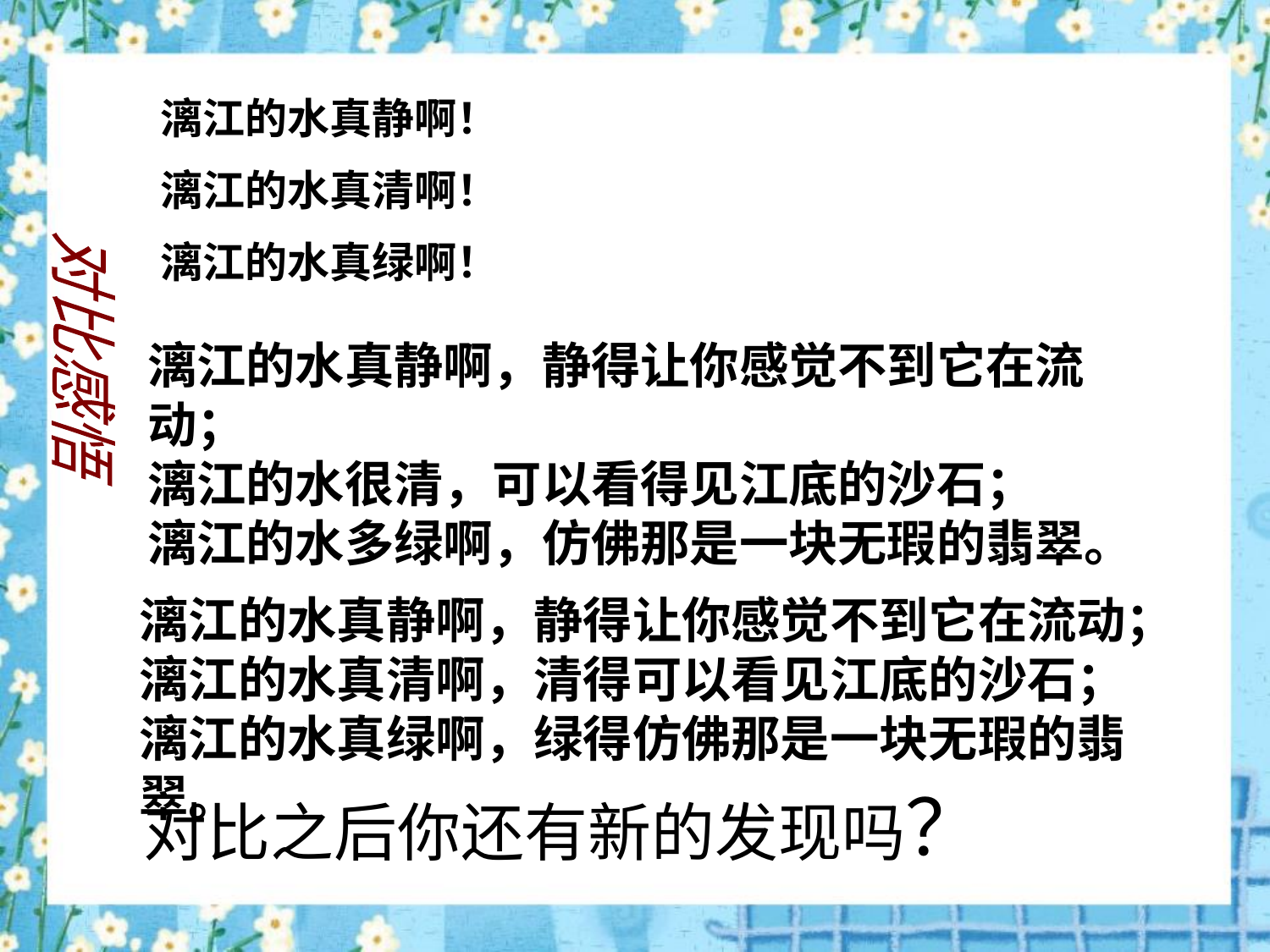

漓江的水真静啊！
漓江的水真清啊！
漓江的水真绿啊！
对比感悟
漓江的水真静啊，静得让你感觉不到它在流动；
漓江的水很清，可以看得见江底的沙石；
漓江的水多绿啊，仿佛那是一块无瑕的翡翠。
漓江的水真静啊，静得让你感觉不到它在流动；
漓江的水真清啊，清得可以看见江底的沙石；
漓江的水真绿啊，绿得仿佛那是一块无瑕的翡翠。
对比之后你还有新的发现吗？